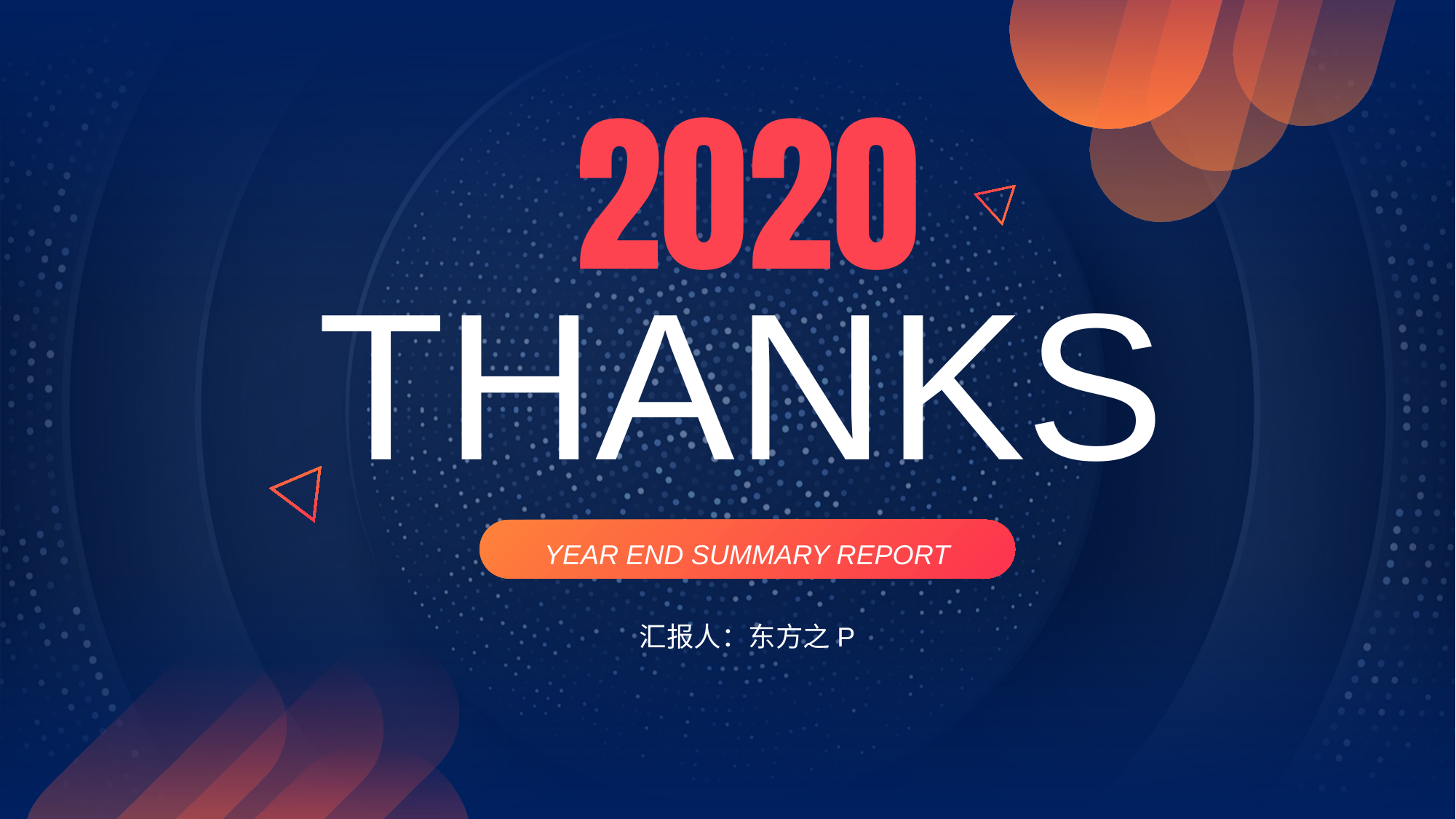

2020

THANKS

 YEAR END SUMMARY REPORT
汇报人：东方之P